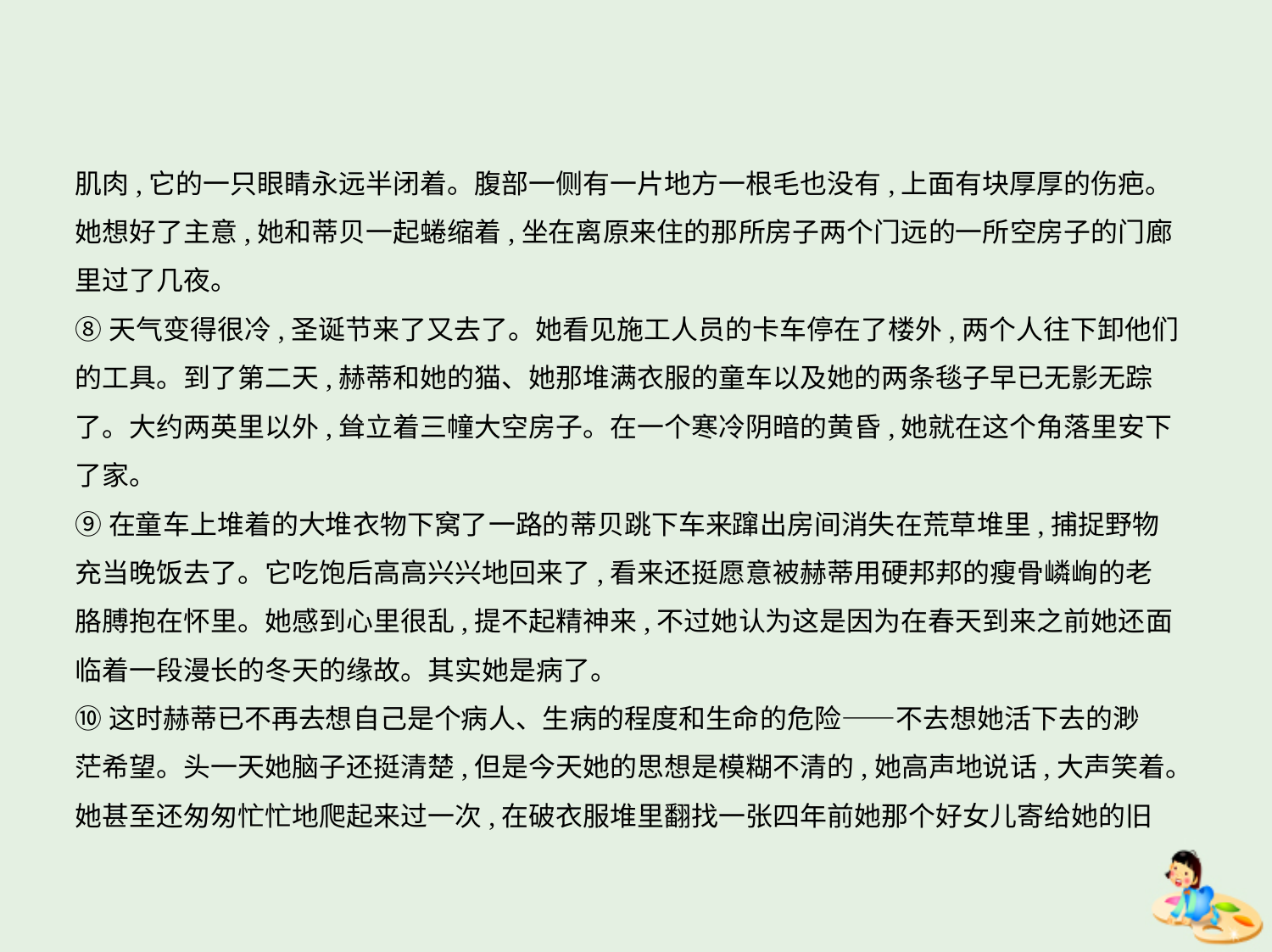

肌肉,它的一只眼睛永远半闭着。腹部一侧有一片地方一根毛也没有,上面有块厚厚的伤疤。
她想好了主意,她和蒂贝一起蜷缩着,坐在离原来住的那所房子两个门远的一所空房子的门廊
里过了几夜。
⑧天气变得很冷,圣诞节来了又去了。她看见施工人员的卡车停在了楼外,两个人往下卸他们
的工具。到了第二天,赫蒂和她的猫、她那堆满衣服的童车以及她的两条毯子早已无影无踪
了。大约两英里以外,耸立着三幢大空房子。在一个寒冷阴暗的黄昏,她就在这个角落里安下
了家。
⑨在童车上堆着的大堆衣物下窝了一路的蒂贝跳下车来蹿出房间消失在荒草堆里,捕捉野物
充当晚饭去了。它吃饱后高高兴兴地回来了,看来还挺愿意被赫蒂用硬邦邦的瘦骨嶙峋的老
胳膊抱在怀里。她感到心里很乱,提不起精神来,不过她认为这是因为在春天到来之前她还面
临着一段漫长的冬天的缘故。其实她是病了。
⑩这时赫蒂已不再去想自己是个病人、生病的程度和生命的危险——不去想她活下去的渺
茫希望。头一天她脑子还挺清楚,但是今天她的思想是模糊不清的,她高声地说话,大声笑着。
她甚至还匆匆忙忙地爬起来过一次,在破衣服堆里翻找一张四年前她那个好女儿寄给她的旧